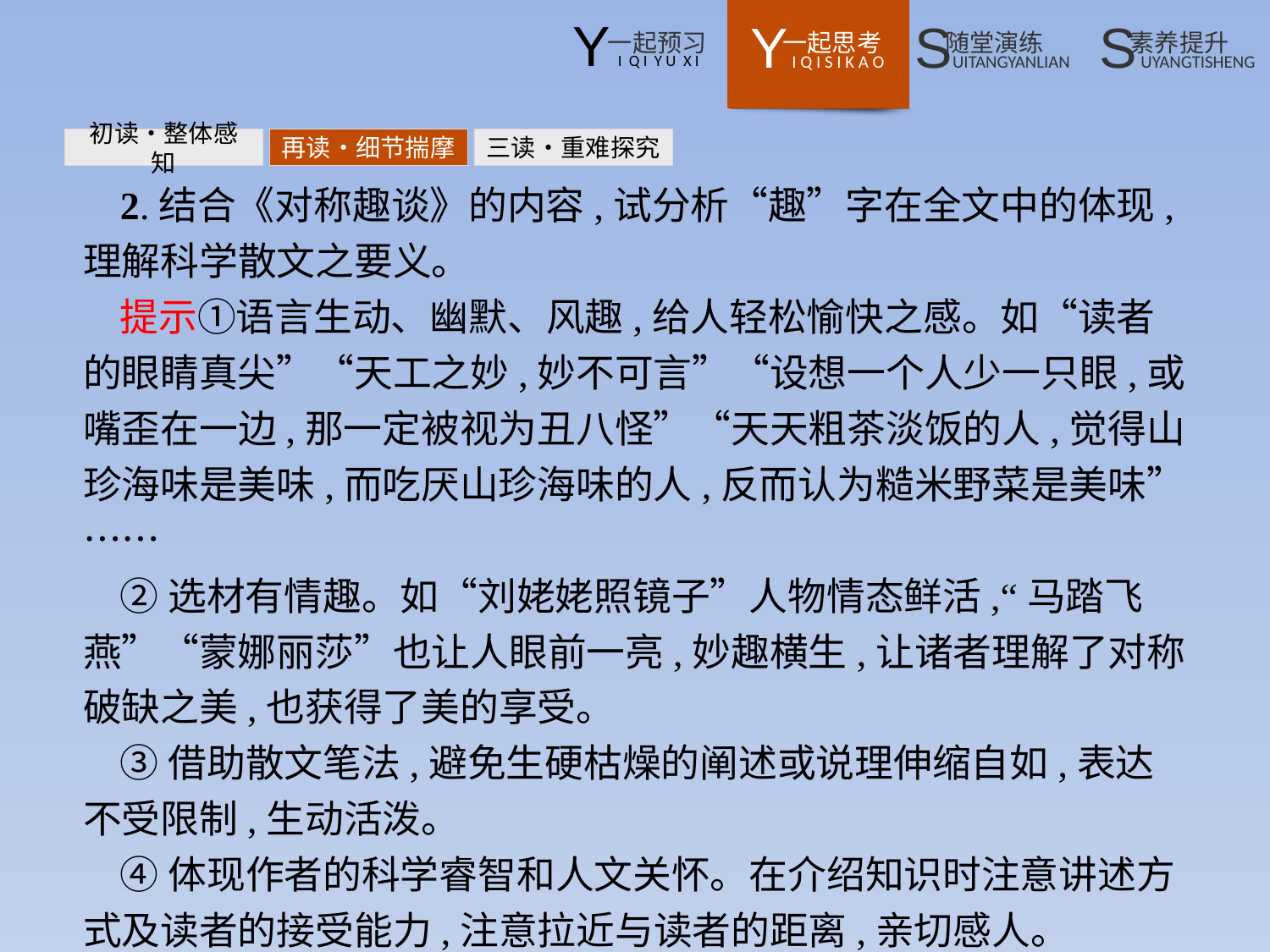

初读•整体感知
再读•细节揣摩
三读•重难探究
2.结合《对称趣谈》的内容,试分析“趣”字在全文中的体现,理解科学散文之要义。
提示①语言生动、幽默、风趣,给人轻松愉快之感。如“读者的眼睛真尖”“天工之妙,妙不可言”“设想一个人少一只眼,或嘴歪在一边,那一定被视为丑八怪”“天天粗茶淡饭的人,觉得山珍海味是美味,而吃厌山珍海味的人,反而认为糙米野菜是美味”……
②选材有情趣。如“刘姥姥照镜子”人物情态鲜活,“马踏飞燕”“蒙娜丽莎”也让人眼前一亮,妙趣横生,让诸者理解了对称破缺之美,也获得了美的享受。
③借助散文笔法,避免生硬枯燥的阐述或说理伸缩自如,表达不受限制,生动活泼。
④体现作者的科学睿智和人文关怀。在介绍知识时注意讲述方式及读者的接受能力,注意拉近与读者的距离,亲切感人。